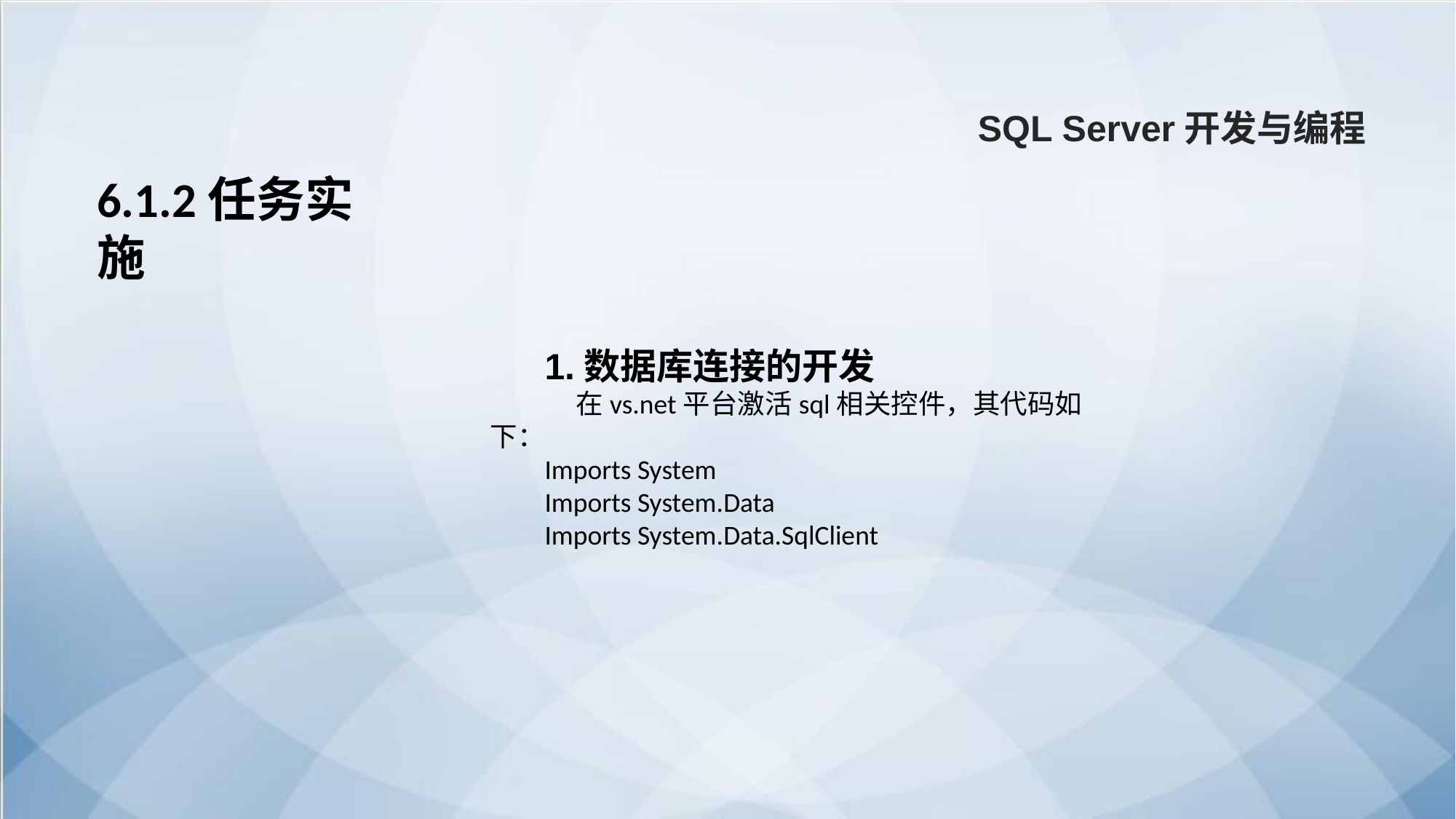

SQL Server开发与编程

6.1.2任务实施

1.数据库连接的开发
    在vs.net平台激活sql相关控件，其代码如下：
Imports System
Imports System.Data
Imports System.Data.SqlClient